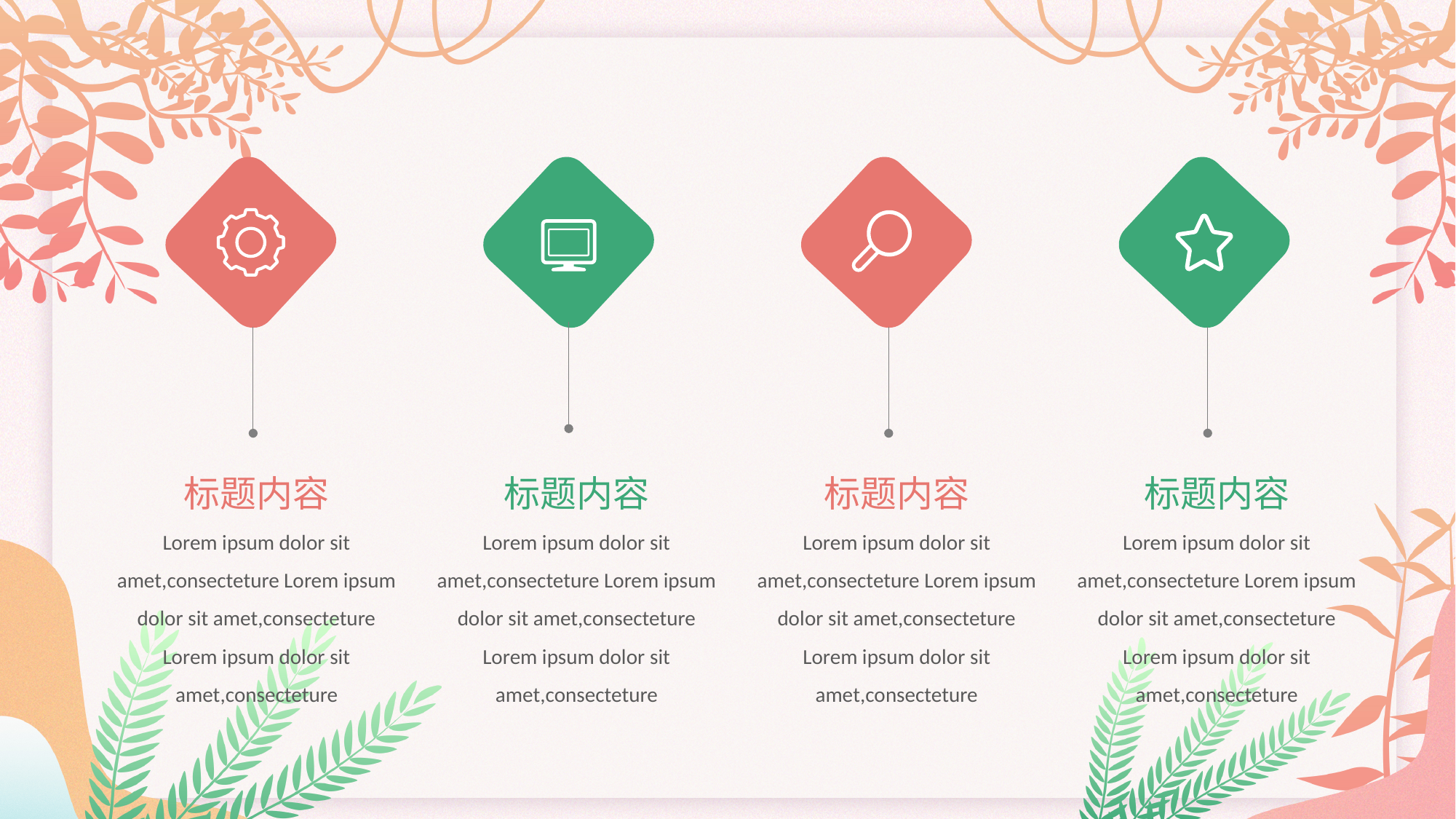

标题内容
Lorem ipsum dolor sit amet,consecteture Lorem ipsum dolor sit amet,consecteture Lorem ipsum dolor sit amet,consecteture
标题内容
Lorem ipsum dolor sit amet,consecteture Lorem ipsum dolor sit amet,consecteture Lorem ipsum dolor sit amet,consecteture
标题内容
Lorem ipsum dolor sit amet,consecteture Lorem ipsum dolor sit amet,consecteture Lorem ipsum dolor sit amet,consecteture
标题内容
Lorem ipsum dolor sit amet,consecteture Lorem ipsum dolor sit amet,consecteture Lorem ipsum dolor sit amet,consecteture